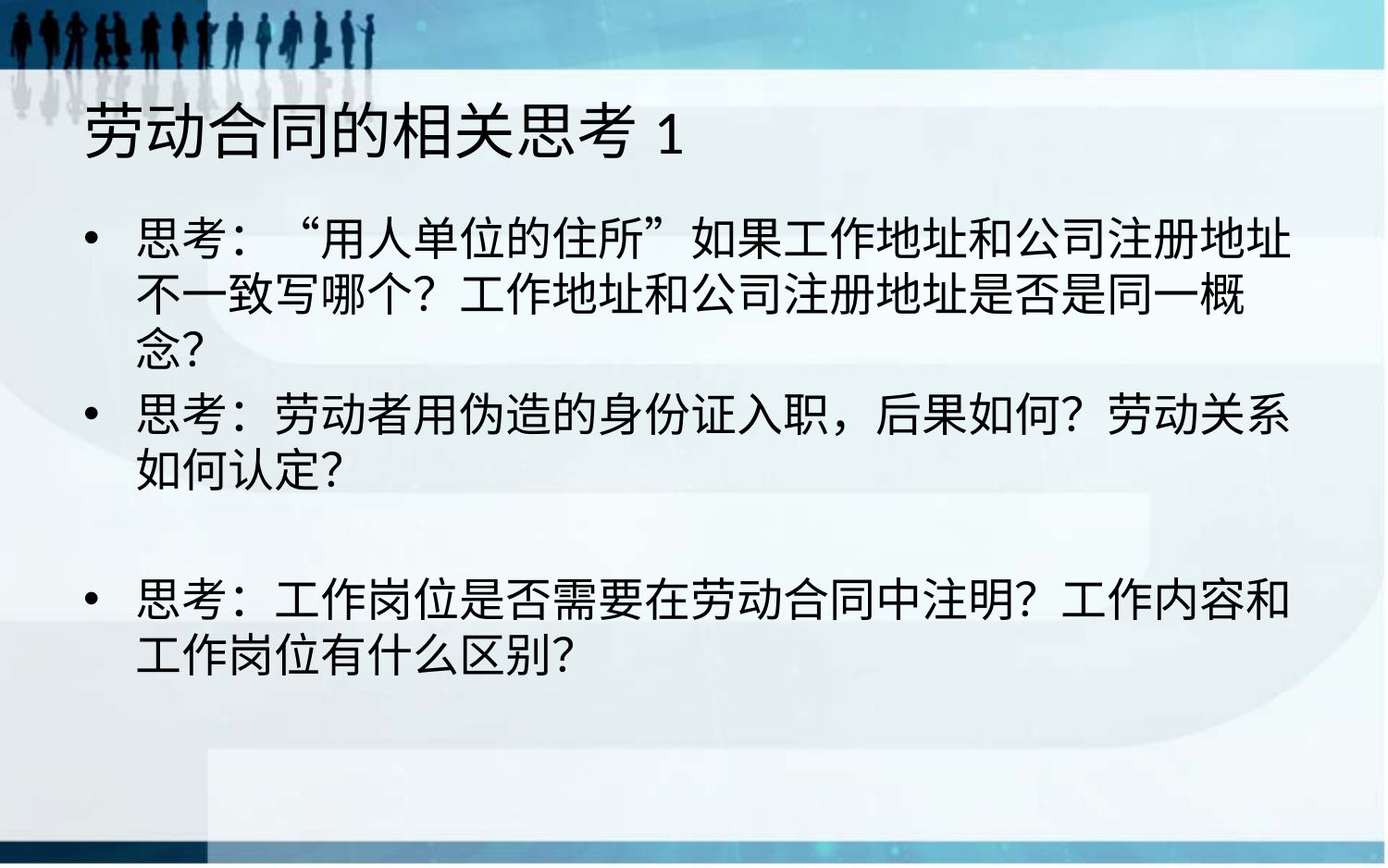

# 劳动合同的相关思考1
思考：“用人单位的住所”如果工作地址和公司注册地址不一致写哪个？工作地址和公司注册地址是否是同一概念？
思考：劳动者用伪造的身份证入职，后果如何？劳动关系如何认定？

思考：工作岗位是否需要在劳动合同中注明？工作内容和工作岗位有什么区别？